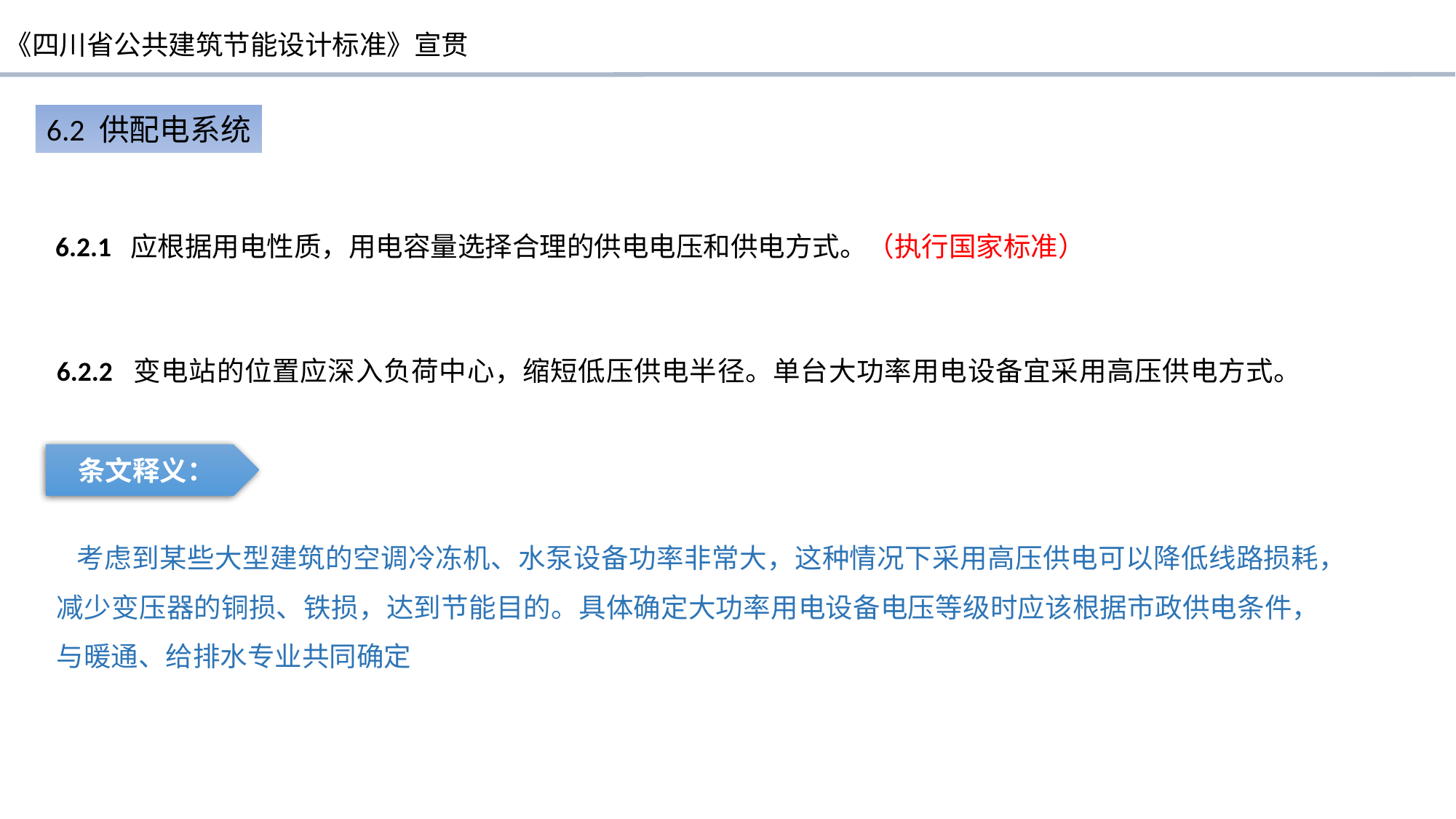

6.2 供配电系统
 6.2.1  应根据用电性质，用电容量选择合理的供电电压和供电方式。（执行国家标准）

6.2.2  变电站的位置应深入负荷中心，缩短低压供电半径。单台大功率用电设备宜采用高压供电方式。

条文释义：
  考虑到某些大型建筑的空调冷冻机、水泵设备功率非常大，这种情况下采用高压供电可以降低线路损耗，减少变压器的铜损、铁损，达到节能目的。具体确定大功率用电设备电压等级时应该根据市政供电条件，与暖通、给排水专业共同确定